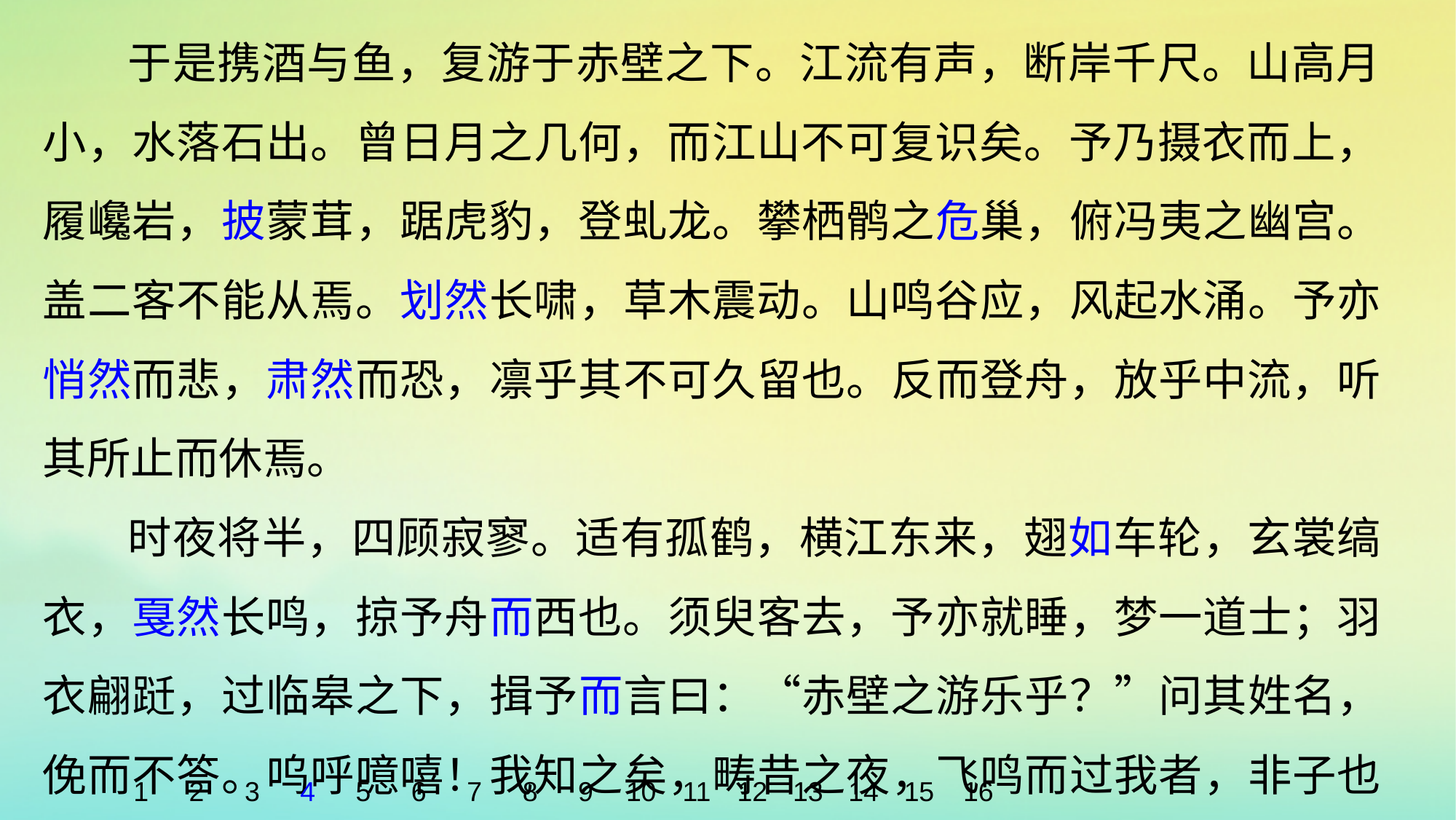

于是携酒与鱼，复游于赤壁之下。江流有声，断岸千尺。山高月小，水落石出。曾日月之几何，而江山不可复识矣。予乃摄衣而上，履巉岩，披蒙茸，踞虎豹，登虬龙。攀栖鹘之危巢，俯冯夷之幽宫。盖二客不能从焉。划然长啸，草木震动。山鸣谷应，风起水涌。予亦悄然而悲，肃然而恐，凛乎其不可久留也。反而登舟，放乎中流，听其所止而休焉。
时夜将半，四顾寂寥。适有孤鹤，横江东来，翅如车轮，玄裳缟衣，戛然长鸣，掠予舟而西也。须臾客去，予亦就睡，梦一道士；羽衣翩跹，过临皋之下，揖予而言曰：“赤壁之游乐乎？”问其姓名，俛而不答。呜呼噫嘻！我知之矣，畴昔之夜，飞鸣而过我者，非子也耶？道士顾笑，予亦惊寤。开户视之，不见其处。
1
2
3
4
5
6
7
8
9
10
11
12
13
14
15
16